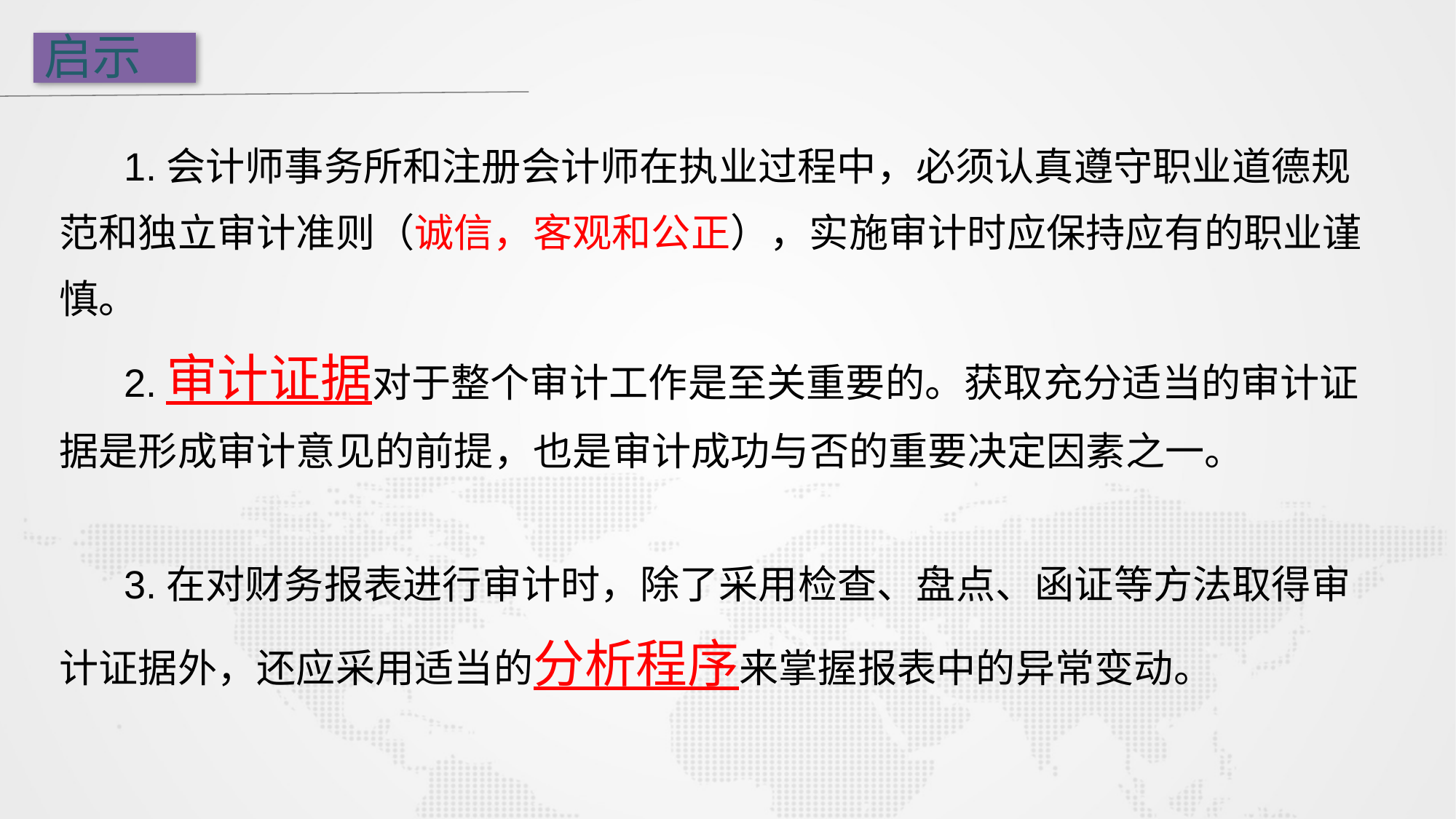

启示

1.会计师事务所和注册会计师在执业过程中，必须认真遵守职业道德规范和独立审计准则（诚信，客观和公正），实施审计时应保持应有的职业谨慎。
2.审计证据对于整个审计工作是至关重要的。获取充分适当的审计证据是形成审计意见的前提，也是审计成功与否的重要决定因素之一。

3.在对财务报表进行审计时，除了采用检查、盘点、函证等方法取得审计证据外，还应采用适当的分析程序来掌握报表中的异常变动。